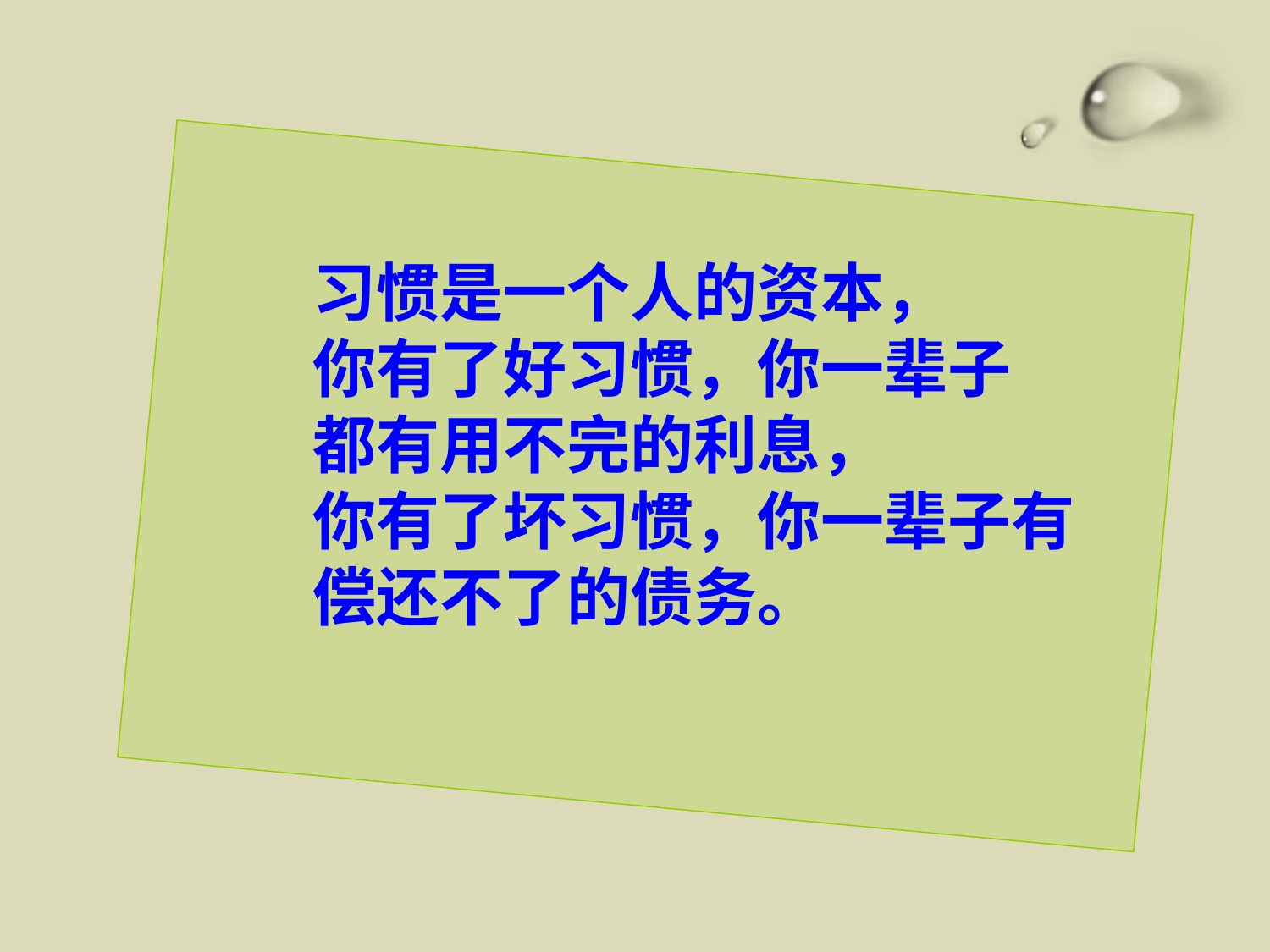

习惯是一个人的资本，
你有了好习惯，你一辈子
都有用不完的利息，
你有了坏习惯，你一辈子有
偿还不了的债务。